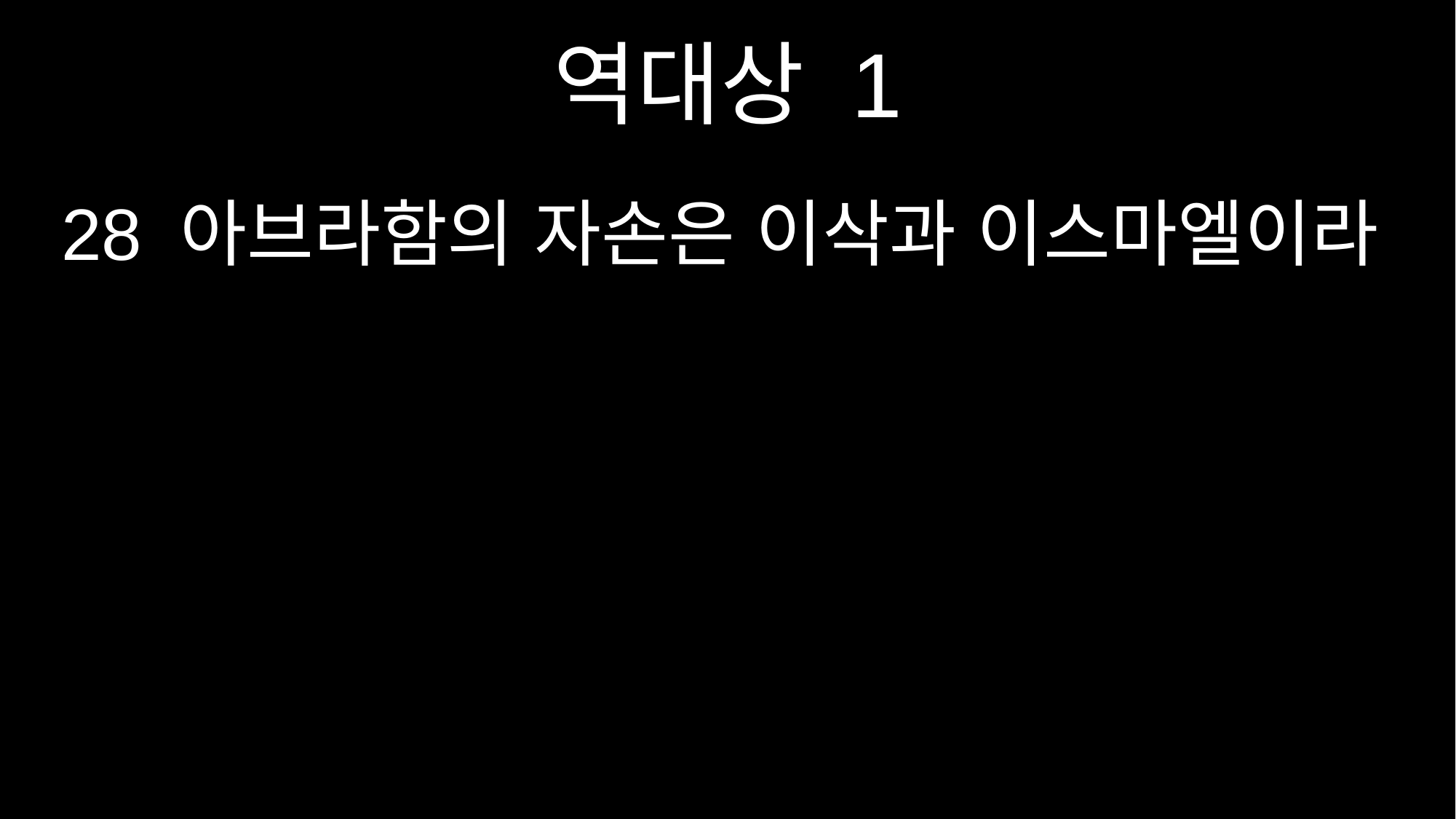

역대상 1
28 아브라함의 자손은 이삭과 이스마엘이라